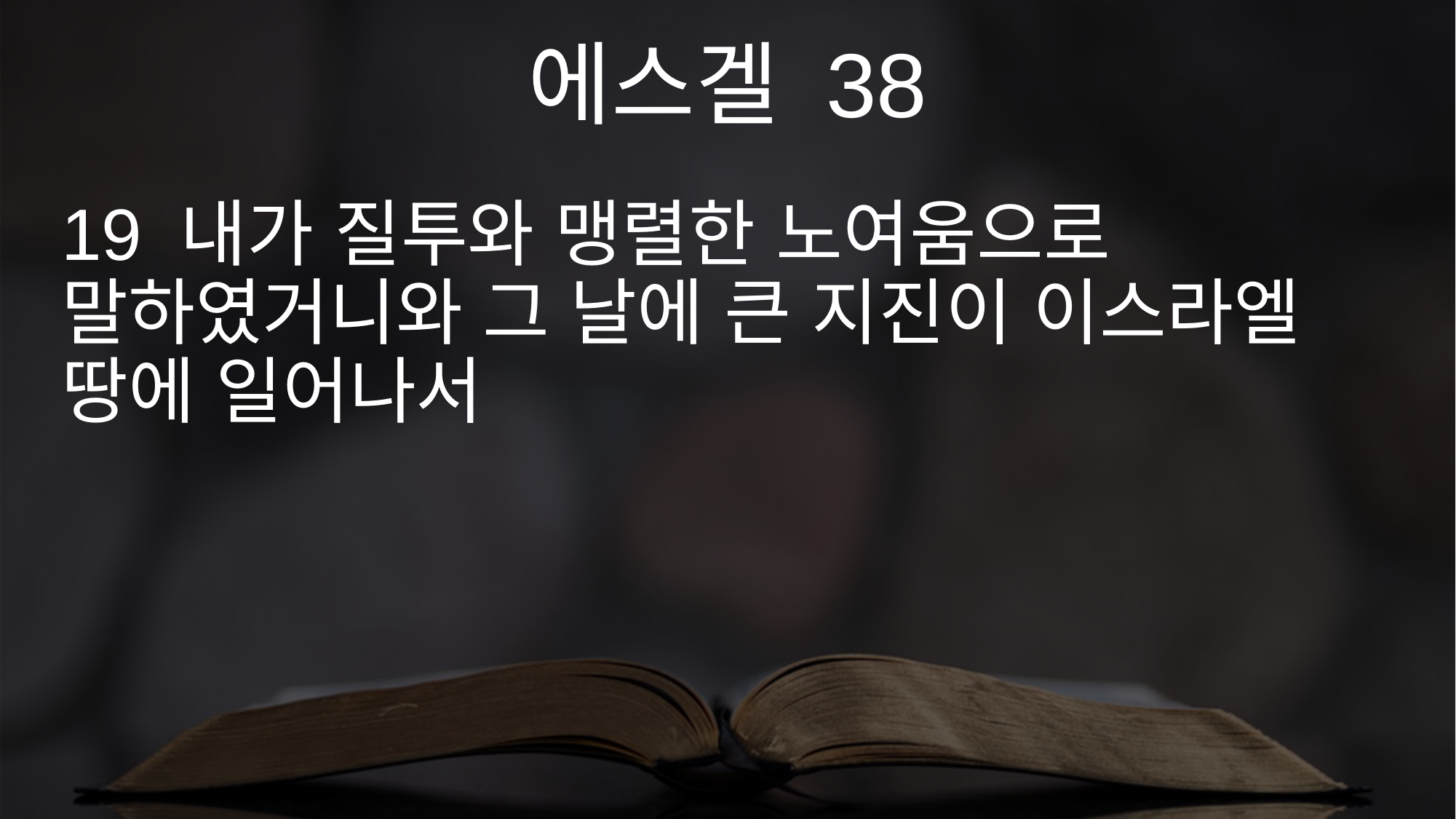

에스겔 38
19 내가 질투와 맹렬한 노여움으로 말하였거니와 그 날에 큰 지진이 이스라엘 땅에 일어나서